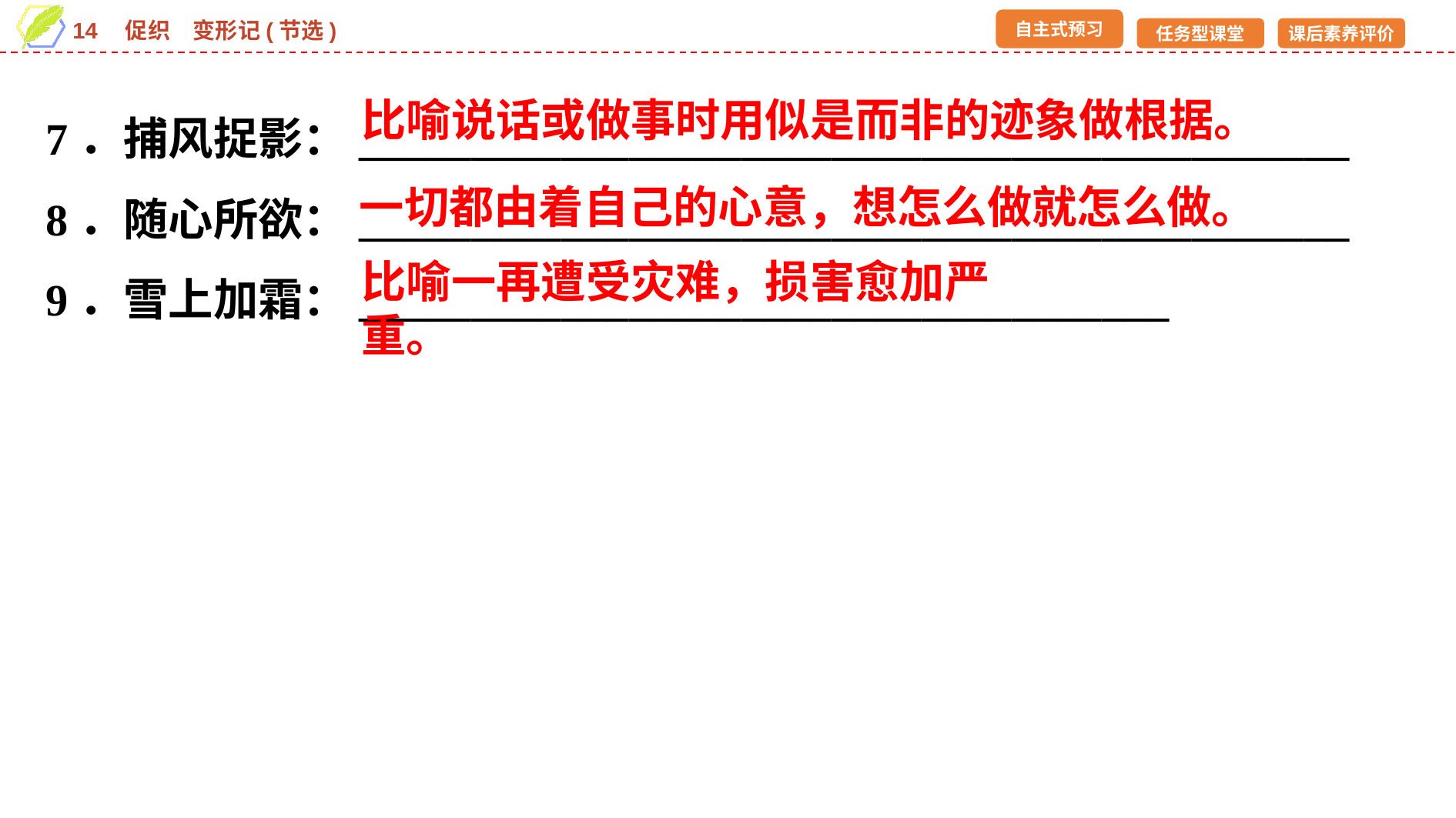

7．捕风捉影：____________________________________________
8．随心所欲：____________________________________________
9．雪上加霜：____________________________________
比喻说话或做事时用似是而非的迹象做根据。
一切都由着自己的心意，想怎么做就怎么做。
比喻一再遭受灾难，损害愈加严重。